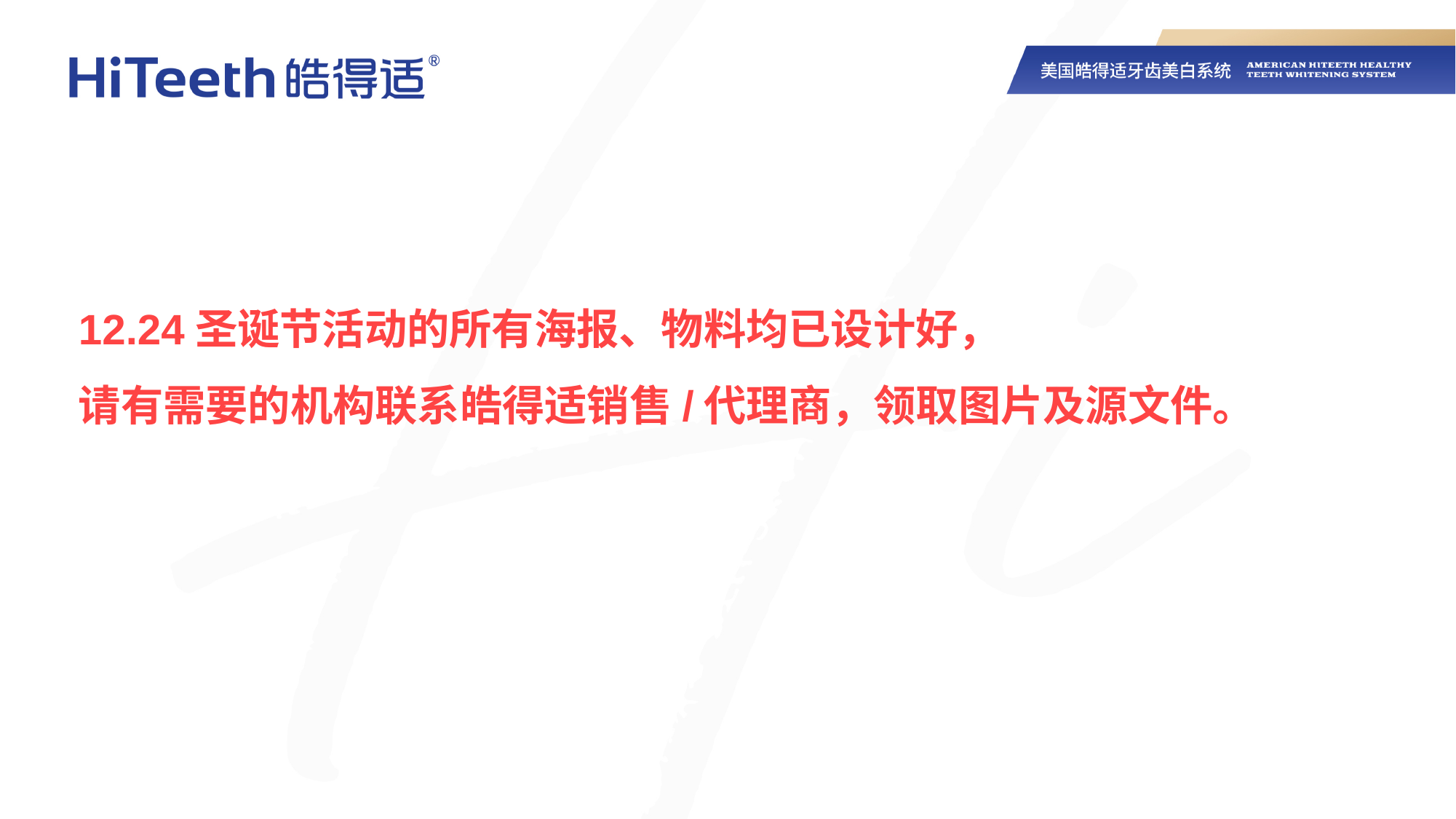

12.24圣诞节活动的所有海报、物料均已设计好，
请有需要的机构联系皓得适销售/代理商，领取图片及源文件。